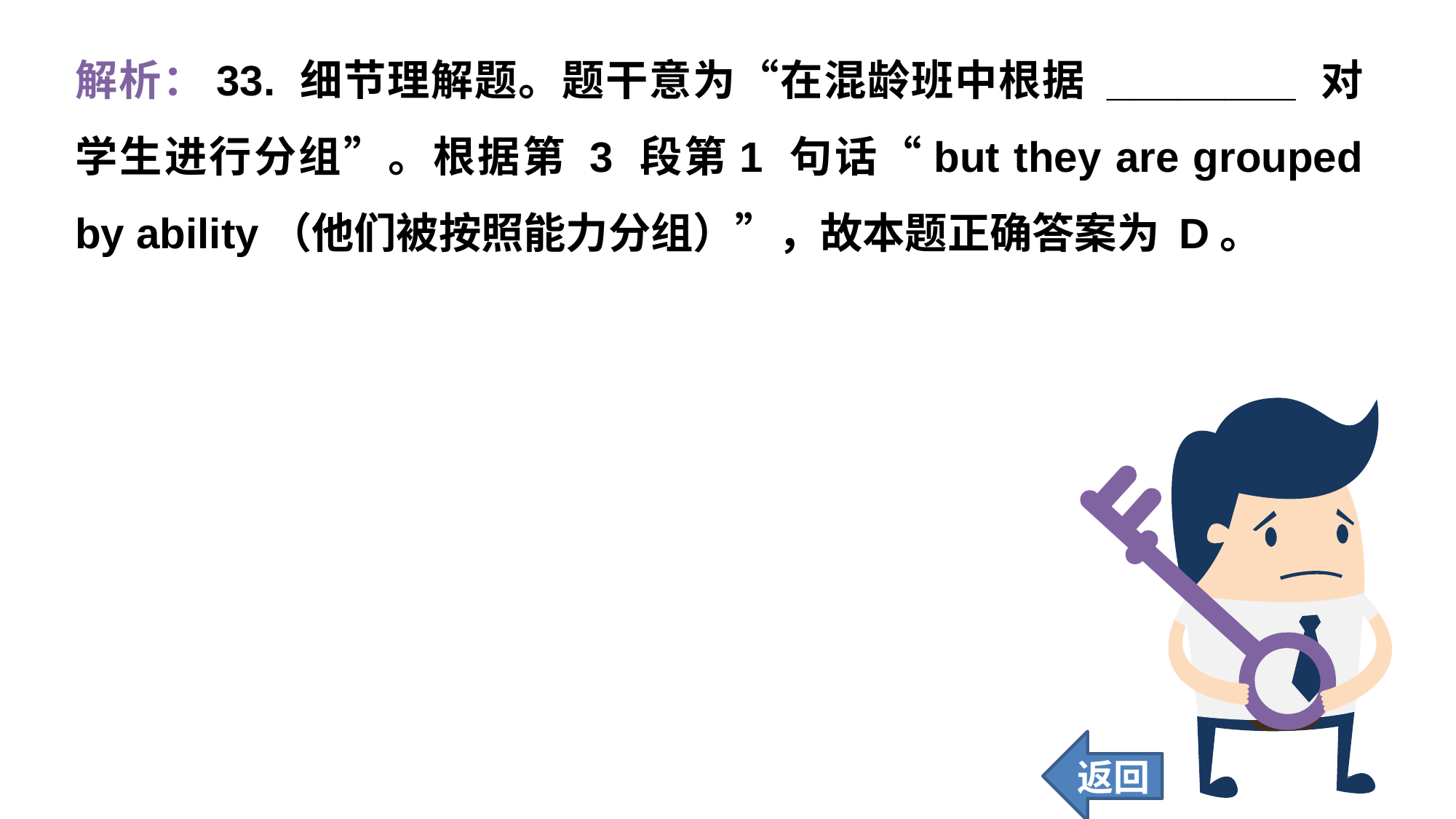

解析：33. 细节理解题。题干意为“在混龄班中根据 ________ 对学生进行分组”。根据第 3 段第1 句话“but they are grouped by ability（他们被按照能力分组）”，故本题正确答案为 D。

返回
319